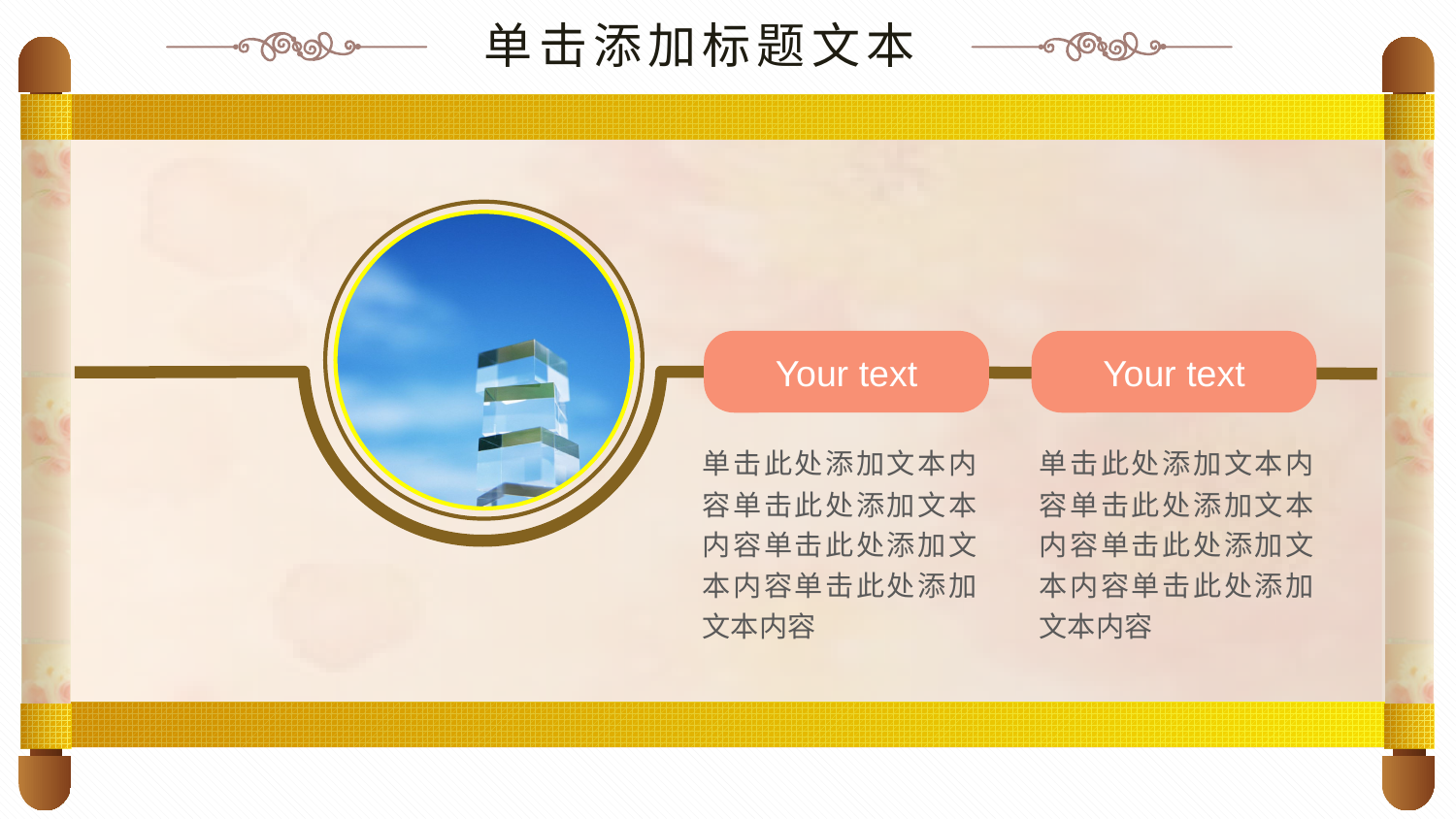

单击添加标题文本

Your text
Your text

单击此处添加文本内容单击此处添加文本内容单击此处添加文本内容单击此处添加文本内容
单击此处添加文本内容单击此处添加文本内容单击此处添加文本内容单击此处添加文本内容